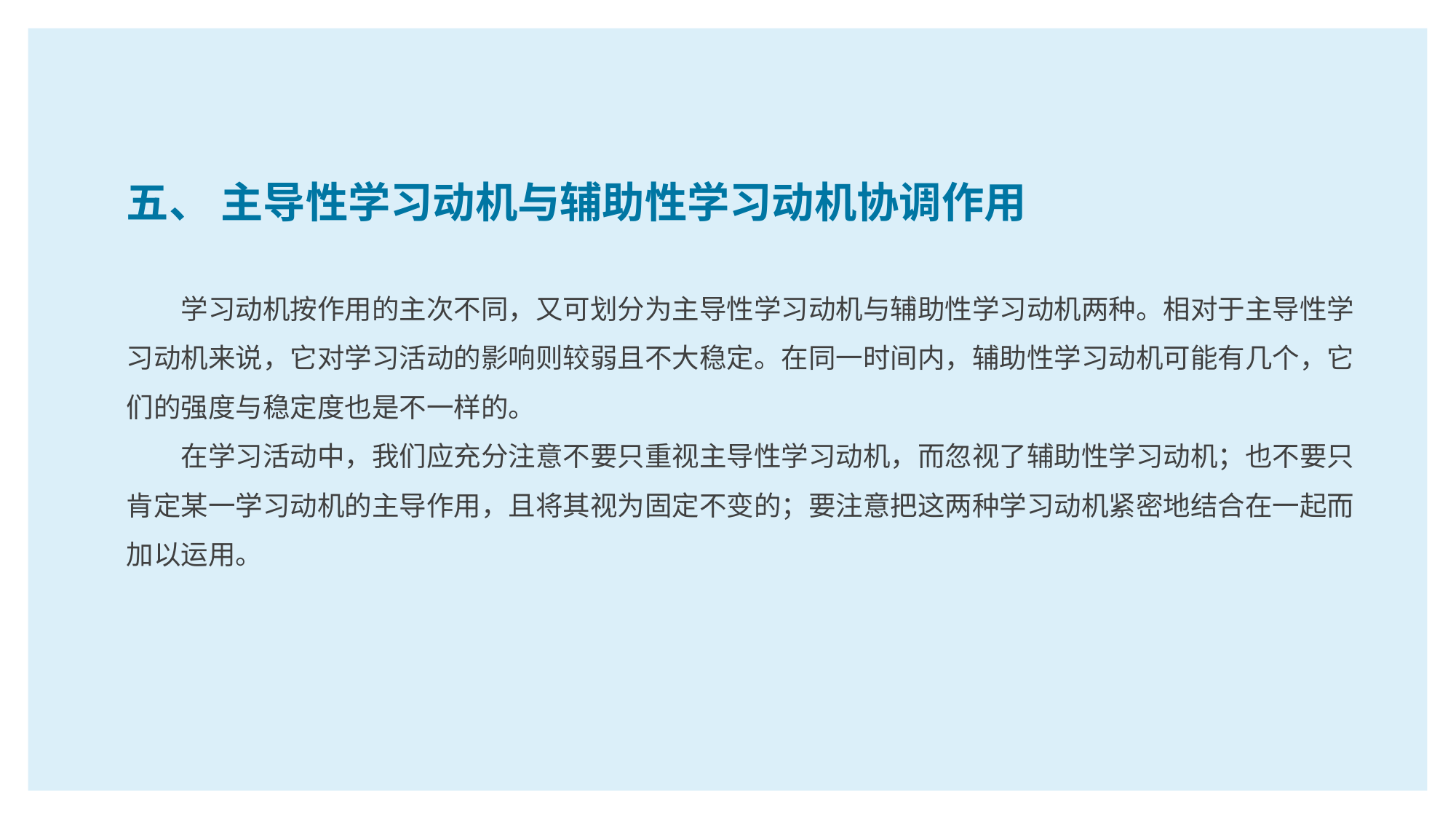

五、 主导性学习动机与辅助性学习动机协调作用

学习动机按作用的主次不同，又可划分为主导性学习动机与辅助性学习动机两种。相对于主导性学习动机来说，它对学习活动的影响则较弱且不大稳定。在同一时间内，辅助性学习动机可能有几个，它们的强度与稳定度也是不一样的。
在学习活动中，我们应充分注意不要只重视主导性学习动机，而忽视了辅助性学习动机；也不要只肯定某一学习动机的主导作用，且将其视为固定不变的；要注意把这两种学习动机紧密地结合在一起而加以运用。